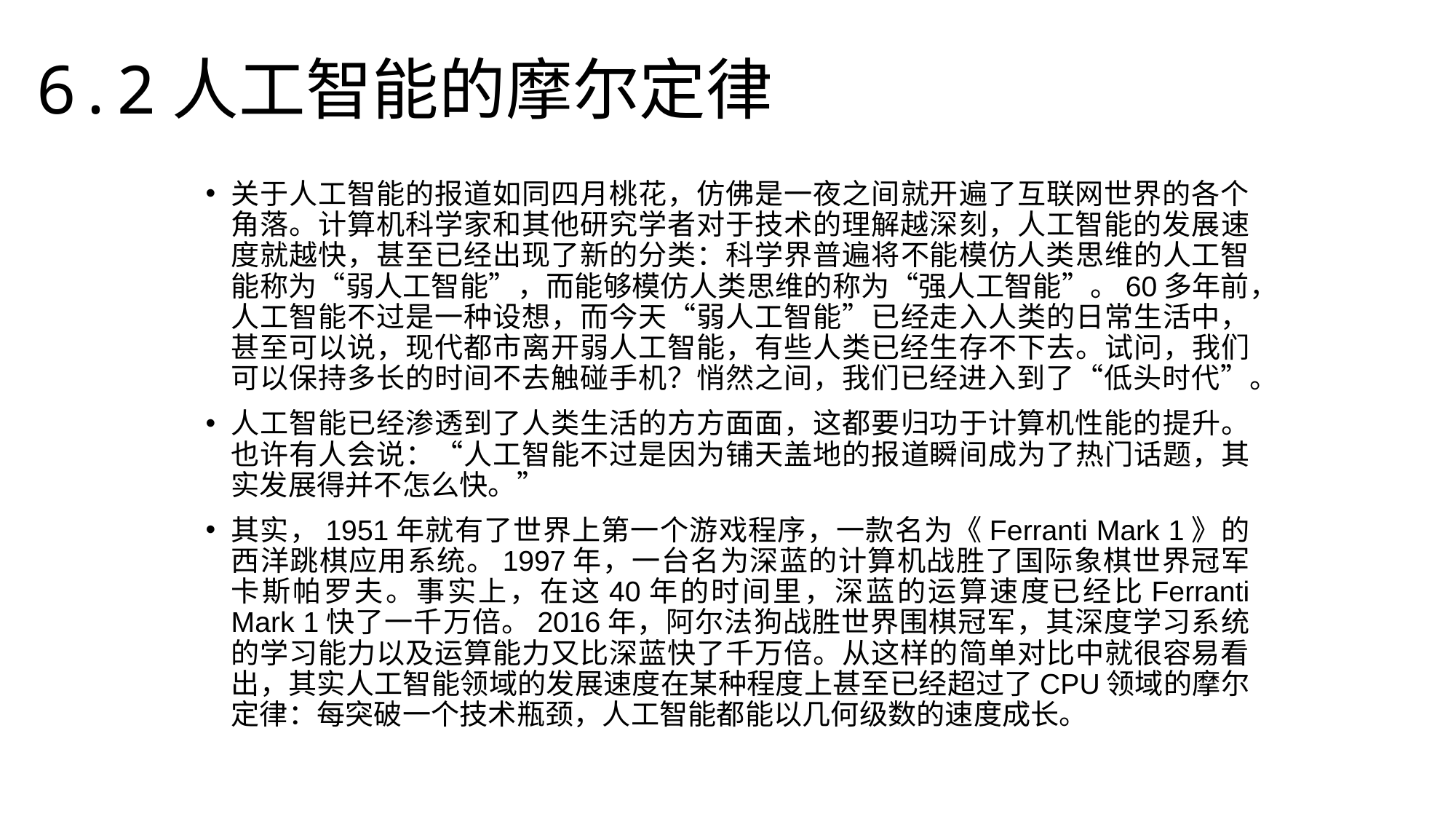

6.2人工智能的摩尔定律

关于人工智能的报道如同四月桃花，仿佛是一夜之间就开遍了互联网世界的各个角落。计算机科学家和其他研究学者对于技术的理解越深刻，人工智能的发展速度就越快，甚至已经出现了新的分类：科学界普遍将不能模仿人类思维的人工智能称为“弱人工智能”，而能够模仿人类思维的称为“强人工智能”。60多年前，人工智能不过是一种设想，而今天“弱人工智能”已经走入人类的日常生活中，甚至可以说，现代都市离开弱人工智能，有些人类已经生存不下去。试问，我们可以保持多长的时间不去触碰手机？悄然之间，我们已经进入到了“低头时代”。
人工智能已经渗透到了人类生活的方方面面，这都要归功于计算机性能的提升。也许有人会说：“人工智能不过是因为铺天盖地的报道瞬间成为了热门话题，其实发展得并不怎么快。”
其实，1951年就有了世界上第一个游戏程序，一款名为《Ferranti Mark 1》的西洋跳棋应用系统。1997年，一台名为深蓝的计算机战胜了国际象棋世界冠军卡斯帕罗夫。事实上，在这40年的时间里，深蓝的运算速度已经比Ferranti Mark 1快了一千万倍。2016年，阿尔法狗战胜世界围棋冠军，其深度学习系统的学习能力以及运算能力又比深蓝快了千万倍。从这样的简单对比中就很容易看出，其实人工智能领域的发展速度在某种程度上甚至已经超过了CPU领域的摩尔定律：每突破一个技术瓶颈，人工智能都能以几何级数的速度成长。